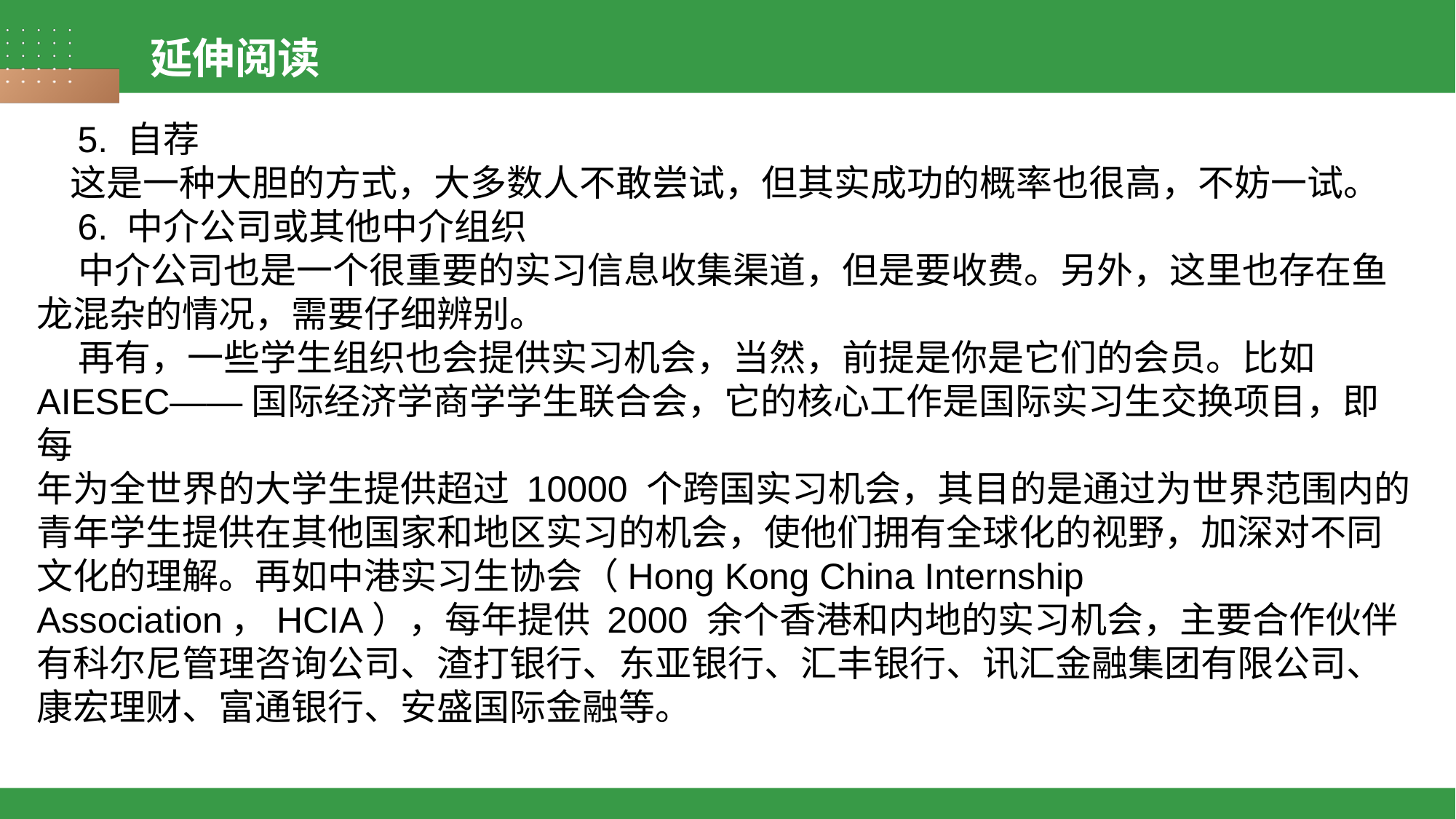

延伸阅读
    5. 自荐
   这是一种大胆的方式，大多数人不敢尝试，但其实成功的概率也很高，不妨一试。
    6. 中介公司或其他中介组织
    中介公司也是一个很重要的实习信息收集渠道，但是要收费。另外，这里也存在鱼龙混杂的情况，需要仔细辨别。
    再有，一些学生组织也会提供实习机会，当然，前提是你是它们的会员。比如
AIESEC——国际经济学商学学生联合会，它的核心工作是国际实习生交换项目，即每
年为全世界的大学生提供超过 10000 个跨国实习机会，其目的是通过为世界范围内的青年学生提供在其他国家和地区实习的机会，使他们拥有全球化的视野，加深对不同文化的理解。再如中港实习生协会（Hong Kong China Internship Association，HCIA），每年提供 2000 余个香港和内地的实习机会，主要合作伙伴有科尔尼管理咨询公司、渣打银行、东亚银行、汇丰银行、讯汇金融集团有限公司、康宏理财、富通银行、安盛国际金融等。